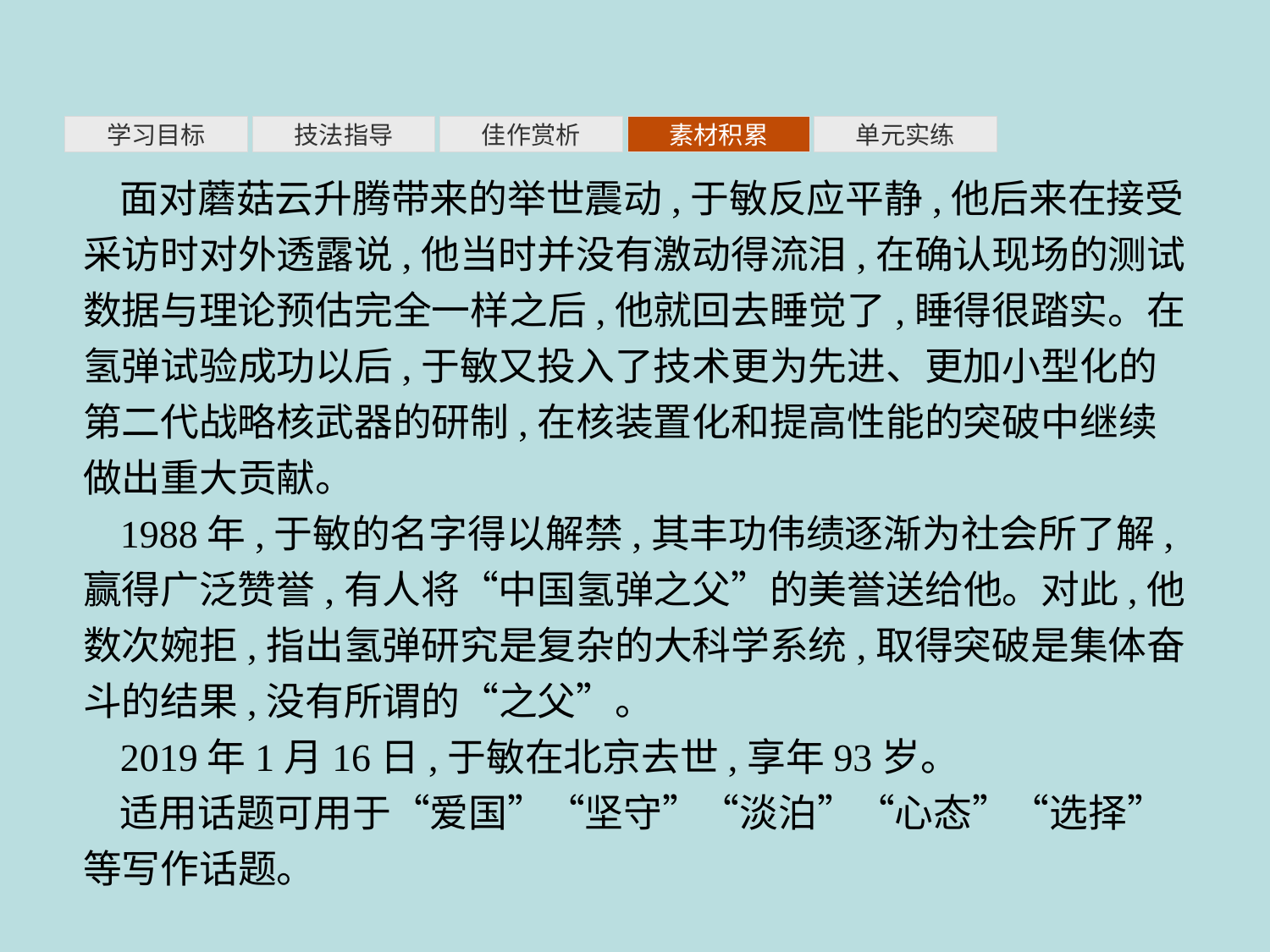

素材积累
学习目标
技法指导
佳作赏析
单元实练
面对蘑菇云升腾带来的举世震动,于敏反应平静,他后来在接受采访时对外透露说,他当时并没有激动得流泪,在确认现场的测试数据与理论预估完全一样之后,他就回去睡觉了,睡得很踏实。在氢弹试验成功以后,于敏又投入了技术更为先进、更加小型化的第二代战略核武器的研制,在核装置化和提高性能的突破中继续做出重大贡献。
1988年,于敏的名字得以解禁,其丰功伟绩逐渐为社会所了解,赢得广泛赞誉,有人将“中国氢弹之父”的美誉送给他。对此,他数次婉拒,指出氢弹研究是复杂的大科学系统,取得突破是集体奋斗的结果,没有所谓的“之父”。
2019年1月16日,于敏在北京去世,享年93岁。
适用话题可用于“爱国”“坚守”“淡泊”“心态”“选择”等写作话题。